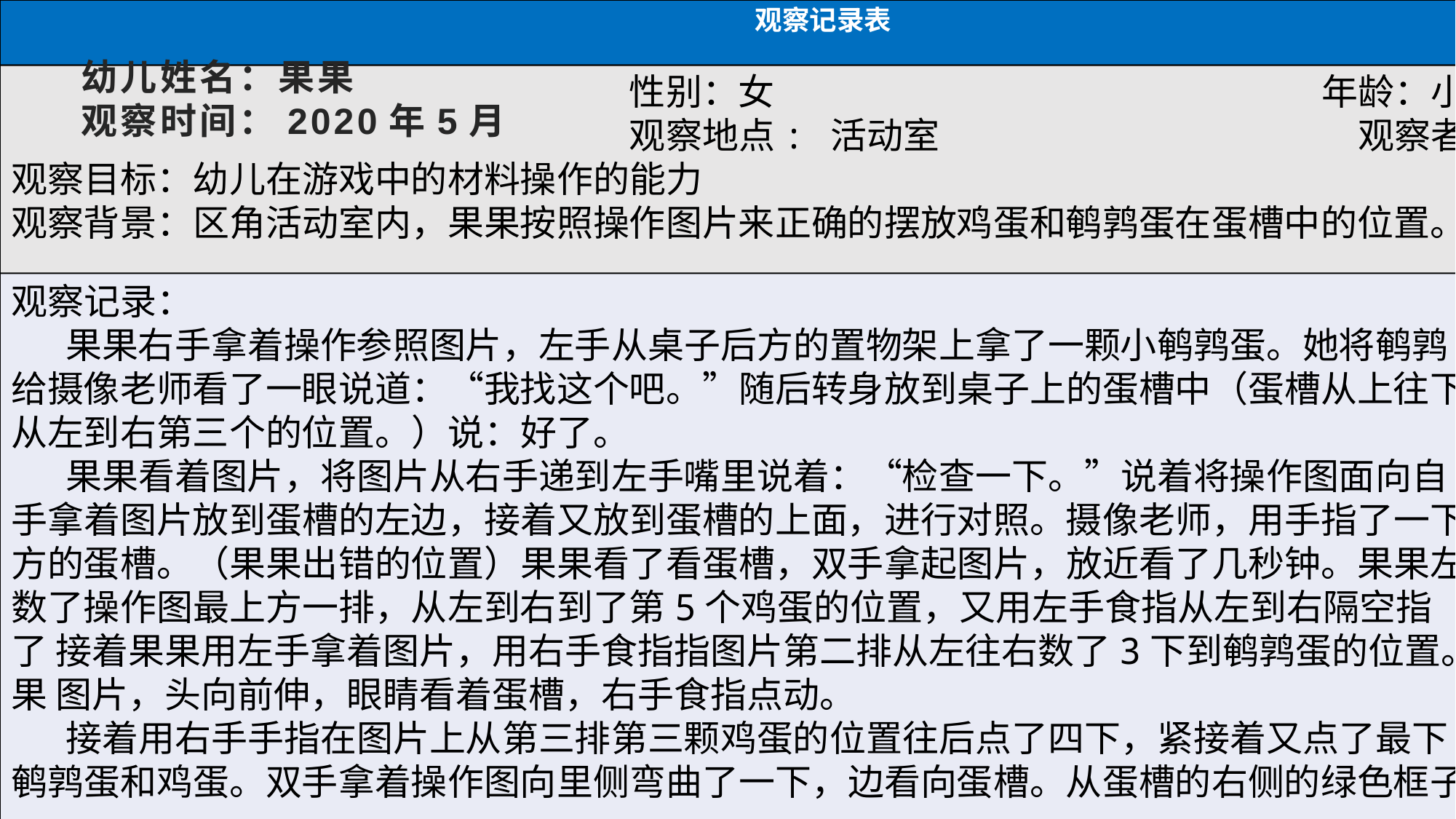

观察记录表
# 幼儿姓名：果果
观察时间：2020年5月

性别：女	年龄：小
观察地点:	活动室	观察者

观察目标：幼儿在游戏中的材料操作的能力
观察背景：区角活动室内，果果按照操作图片来正确的摆放鸡蛋和鹌鹑蛋在蛋槽中的位置。

观察记录：
果果右手拿着操作参照图片，左手从桌子后方的置物架上拿了一颗小鹌鹑蛋。她将鹌鹑 给摄像老师看了一眼说道：“我找这个吧。”随后转身放到桌子上的蛋槽中（蛋槽从上往下 从左到右第三个的位置。）说：好了。
果果看着图片，将图片从右手递到左手嘴里说着：“检查一下。”说着将操作图面向自 手拿着图片放到蛋槽的左边，接着又放到蛋槽的上面，进行对照。摄像老师，用手指了一下 方的蛋槽。（果果出错的位置）果果看了看蛋槽，双手拿起图片，放近看了几秒钟。果果左 数了操作图最上方一排，从左到右到了第5个鸡蛋的位置，又用左手食指从左到右隔空指了 接着果果用左手拿着图片，用右手食指指图片第二排从左往右数了3下到鹌鹑蛋的位置。果 图片，头向前伸，眼睛看着蛋槽，右手食指点动。
接着用右手手指在图片上从第三排第三颗鸡蛋的位置往后点了四下，紧接着又点了最下 鹌鹑蛋和鸡蛋。双手拿着操作图向里侧弯曲了一下，边看向蛋槽。从蛋槽的右侧的绿色框子